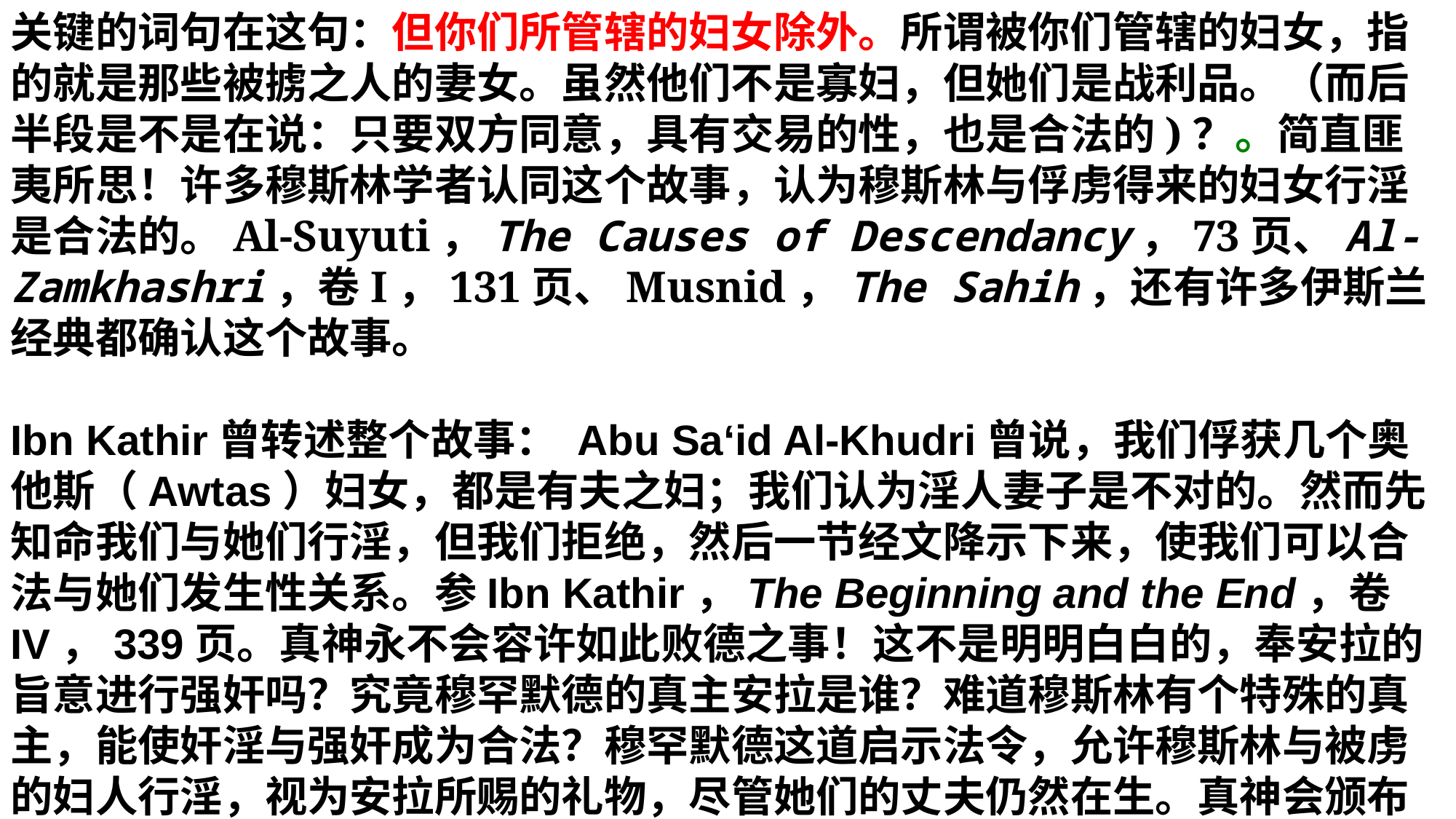

关键的词句在这句：但你们所管辖的妇女除外。所谓被你们管辖的妇女，指的就是那些被掳之人的妻女。虽然他们不是寡妇，但她们是战利品。（而后半段是不是在说：只要双方同意，具有交易的性，也是合法的)？。简直匪夷所思！许多穆斯林学者认同这个故事，认为穆斯林与俘虏得来的妇女行淫是合法的。Al-Suyuti，The Causes of Descendancy，73页、Al-Zamkhashri，卷I，131页、Musnid，The Sahih，还有许多伊斯兰经典都确认这个故事。

Ibn Kathir曾转述整个故事： Abu Sa‘id Al-Khudri曾说，我们俘获几个奥他斯（Awtas）妇女，都是有夫之妇；我们认为淫人妻子是不对的。然而先知命我们与她们行淫，但我们拒绝，然后一节经文降示下来，使我们可以合法与她们发生性关系。参Ibn Kathir，The Beginning and the End，卷IV，339页。真神永不会容许如此败德之事！这不是明明白白的，奉安拉的旨意进行强奸吗？究竟穆罕默德的真主安拉是谁？难道穆斯林有个特殊的真主，能使奸淫与强奸成为合法？穆罕默德这道启示法令，允许穆斯林与被虏的妇人行淫，视为安拉所赐的礼物，尽管她们的丈夫仍然在生。真神会颁布这样的法令吗？当然不会！